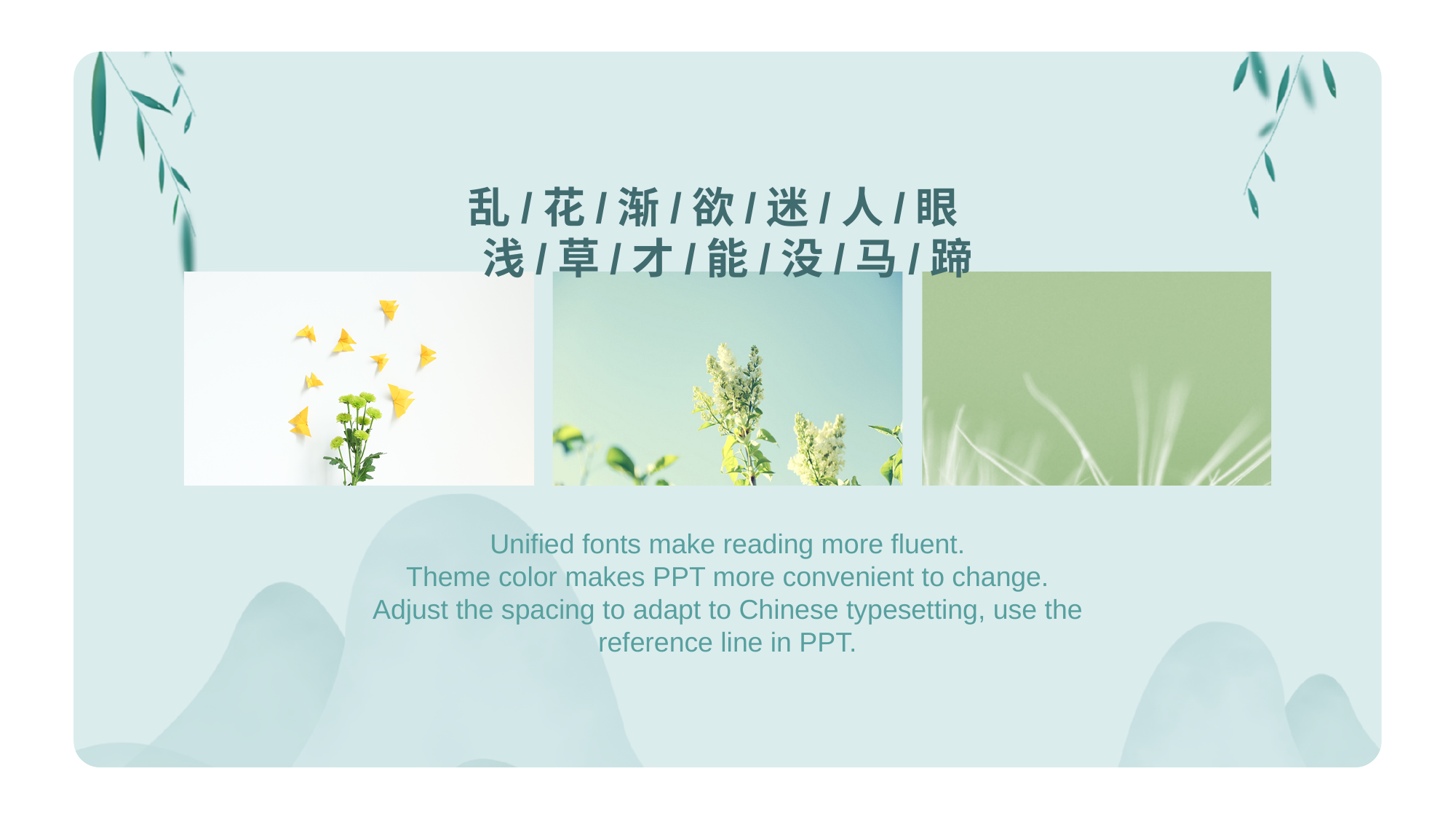

乱/花/渐/欲/迷/人/眼    浅/草/才/能/没/马/蹄

Unified fonts make reading more fluent.
Theme color makes PPT more convenient to change.
Adjust the spacing to adapt to Chinese typesetting, use the reference line in PPT.